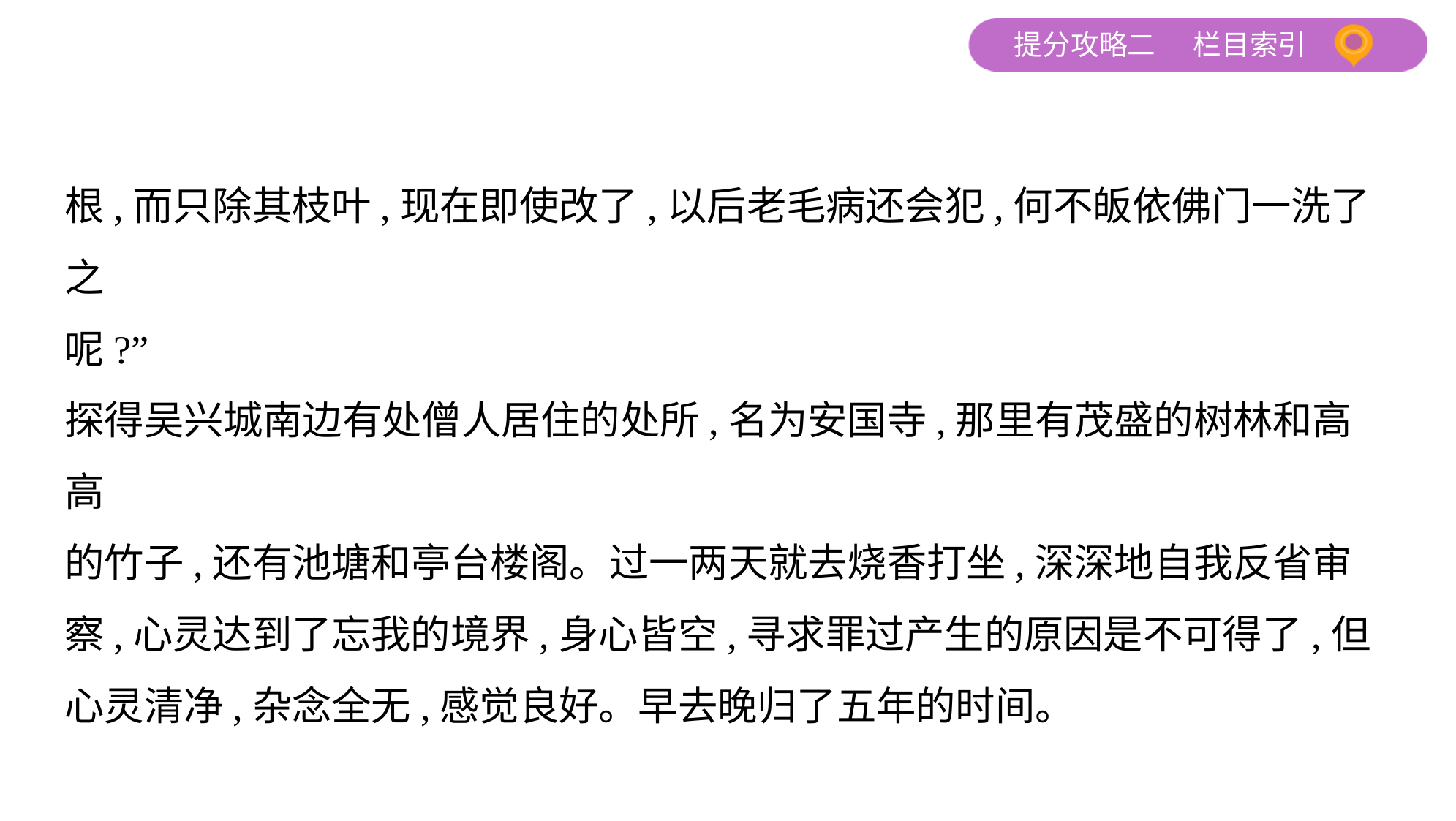

根,而只除其枝叶,现在即使改了,以后老毛病还会犯,何不皈依佛门一洗了之
呢?”
探得吴兴城南边有处僧人居住的处所,名为安国寺,那里有茂盛的树林和高高
的竹子,还有池塘和亭台楼阁。过一两天就去烧香打坐,深深地自我反省审察,心灵达到了忘我的境界,身心皆空,寻求罪过产生的原因是不可得了,但心灵清净,杂念全无,感觉良好。早去晚归了五年的时间。